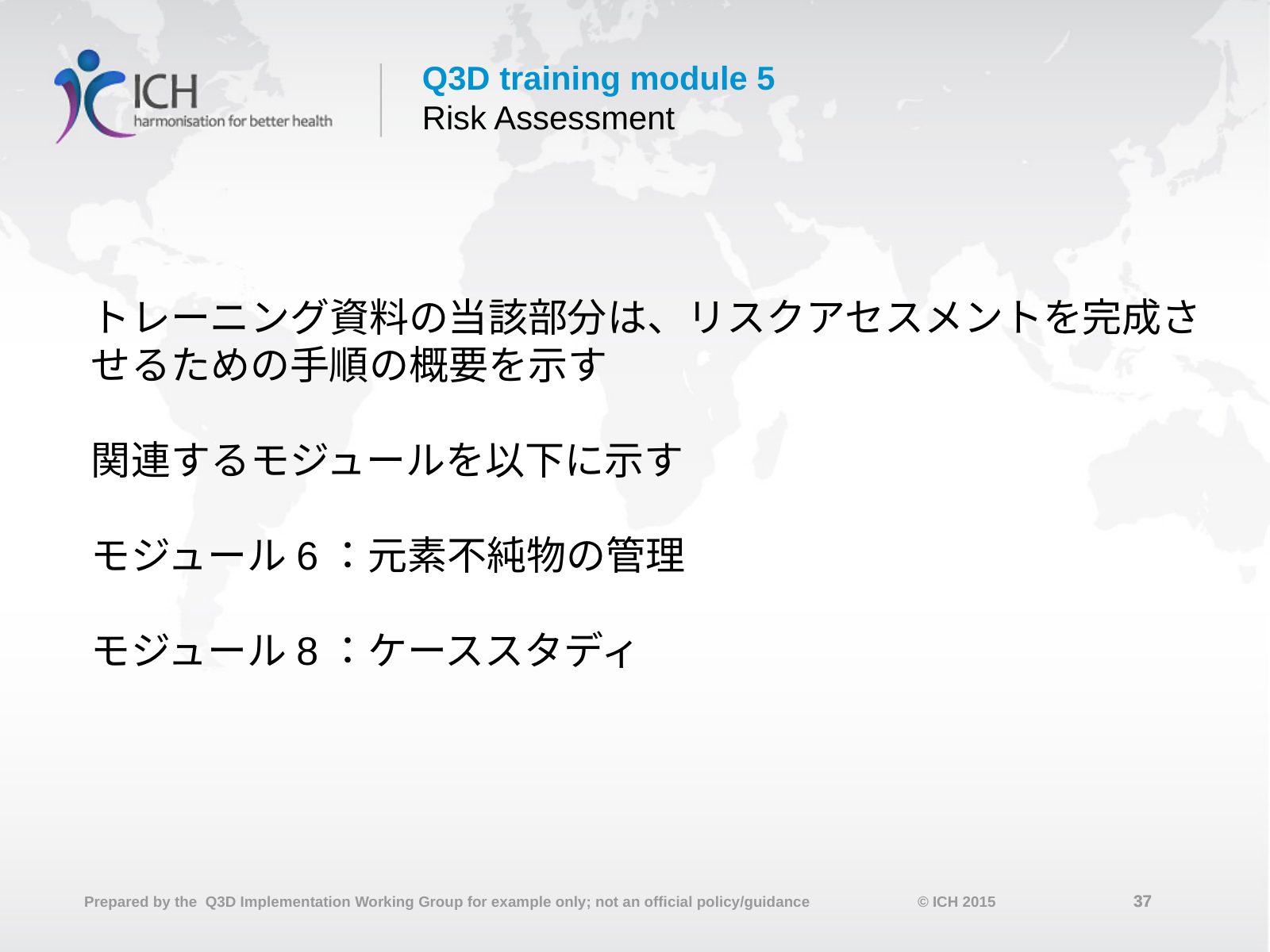

#
トレーニング資料の当該部分は、リスクアセスメントを完成させるための手順の概要を示す
関連するモジュールを以下に示す
モジュール6：元素不純物の管理
モジュール8：ケーススタディ